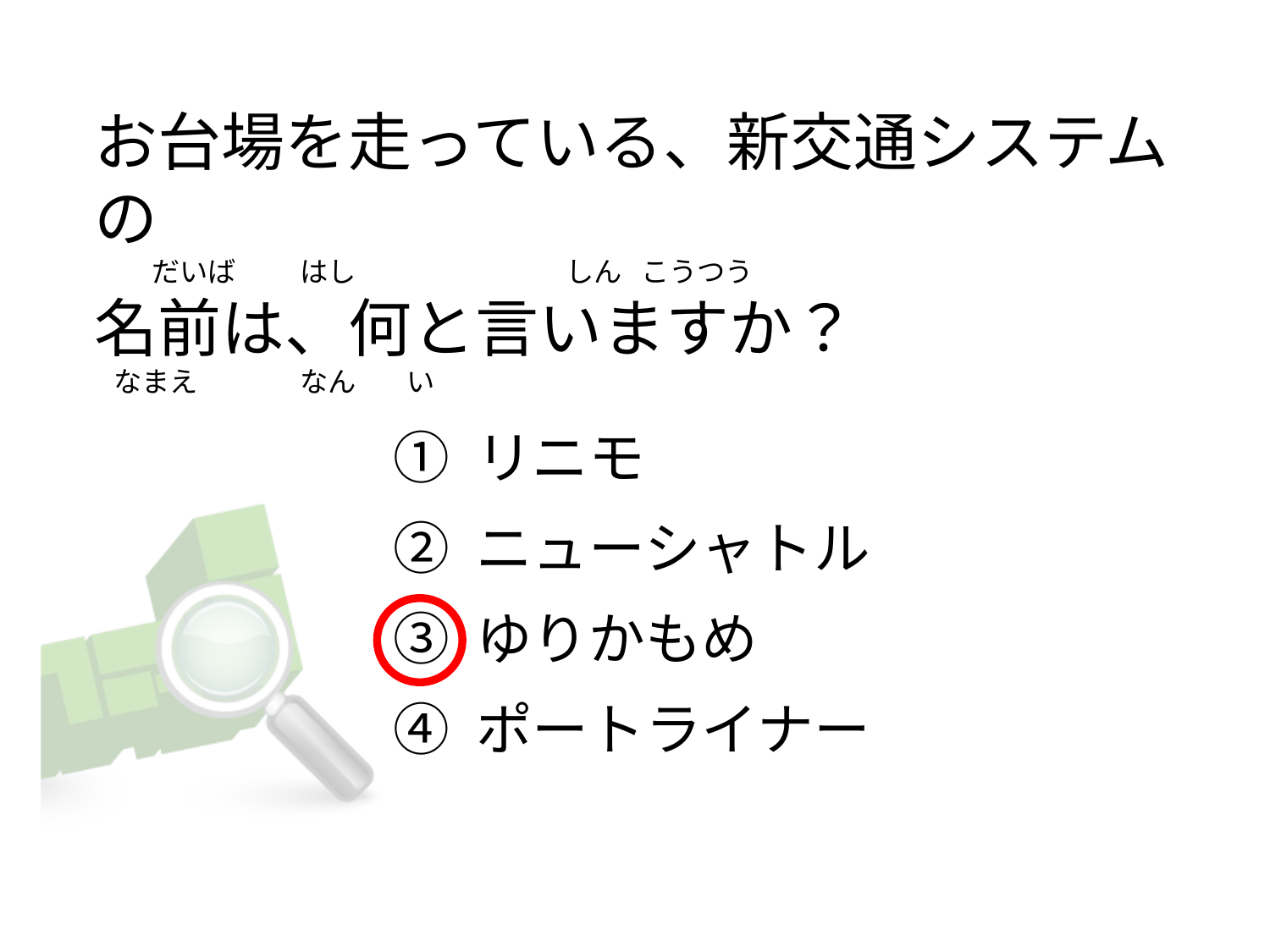

# お台場を走っている、新交通システムの          だいば          はし                                 しん   こうつう 名前は、何と言いますか？    なまえ                なん        い
① リニモ
② ニューシャトル
③ ゆりかもめ
④ ポートライナー